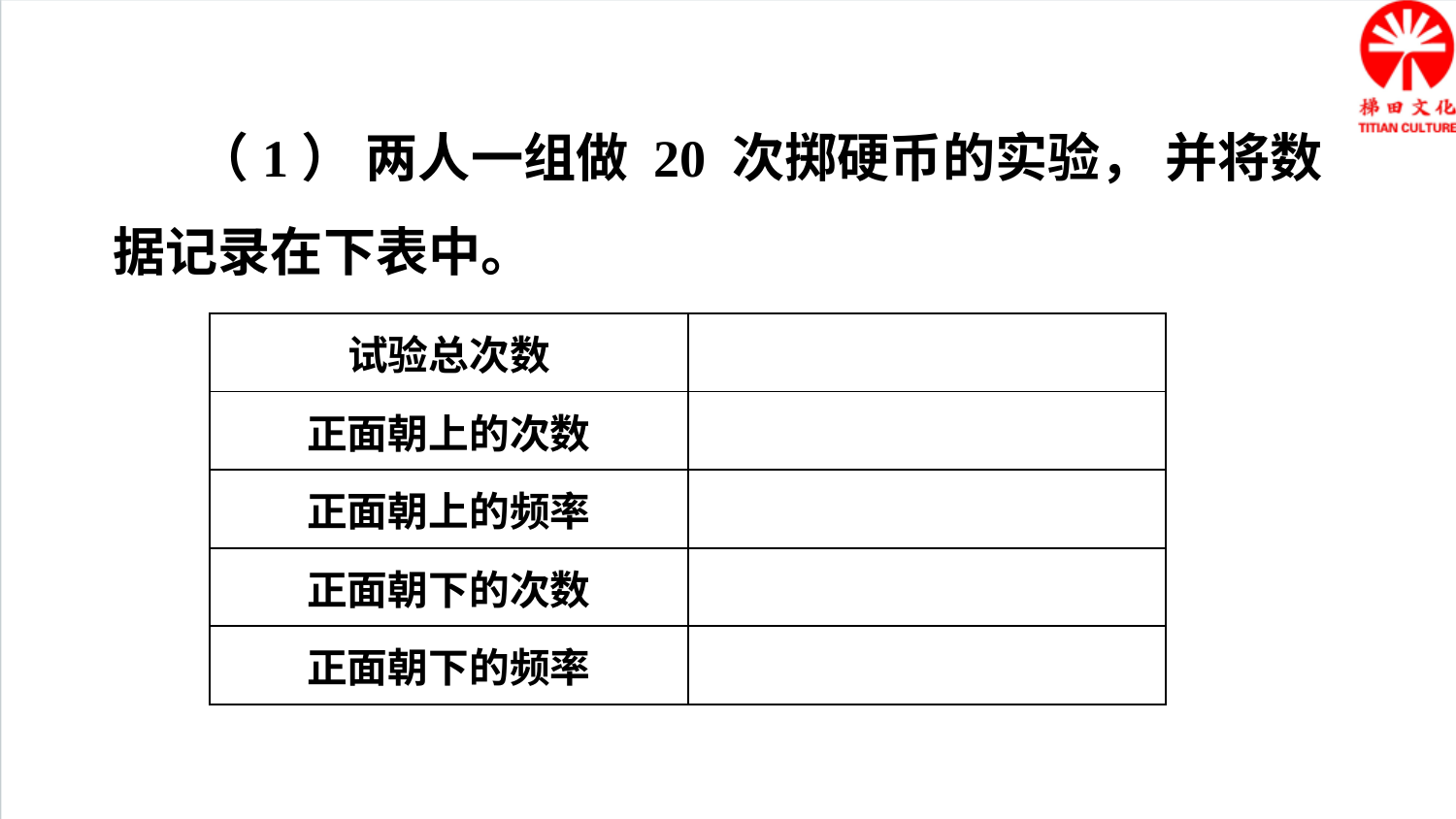

（1） 两人一组做 20 次掷硬币的实验， 并将数据记录在下表中。
| 试验总次数 |  |
| --- | --- |
| 正面朝上的次数 |  |
| 正面朝上的频率 |  |
| 正面朝下的次数 |  |
| 正面朝下的频率 |  |